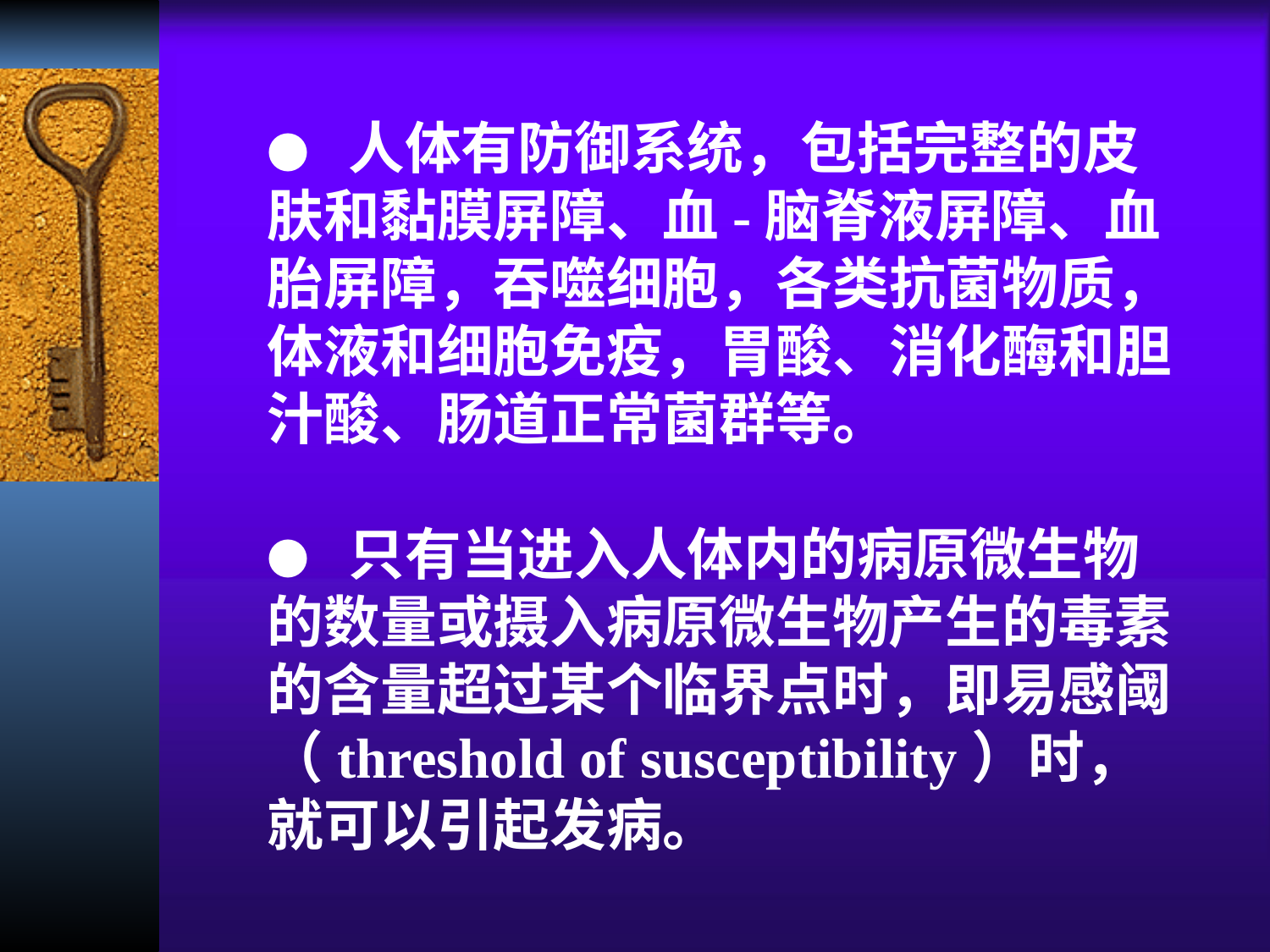

●   人体有防御系统，包括完整的皮肤和黏膜屏障、血-脑脊液屏障、血胎屏障，吞噬细胞，各类抗菌物质，体液和细胞免疫，胃酸、消化酶和胆汁酸、肠道正常菌群等。

●   只有当进入人体内的病原微生物的数量或摄入病原微生物产生的毒素的含量超过某个临界点时，即易感阈（threshold of susceptibility）时，就可以引起发病。